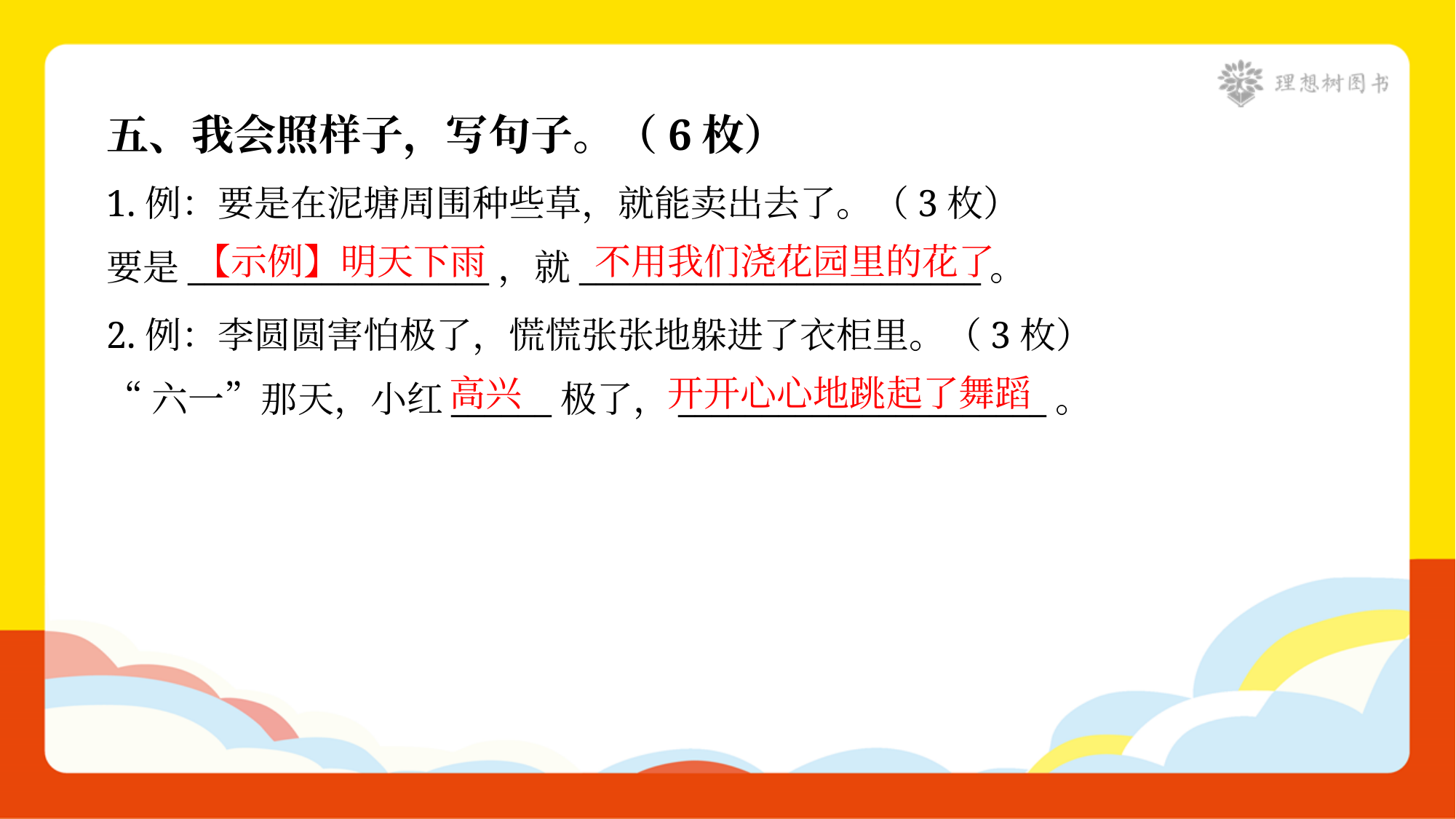

五、我会照样子，写句子。（6枚）
1.例：要是在泥塘周围种些草，就能卖出去了。（3枚）
要是__________________，就________________________。
【示例】明天下雨
不用我们浇花园里的花了
2.例：李圆圆害怕极了，慌慌张张地躲进了衣柜里。（3枚）
“六一”那天，小红______极了，______________________。
高兴
开开心心地跳起了舞蹈